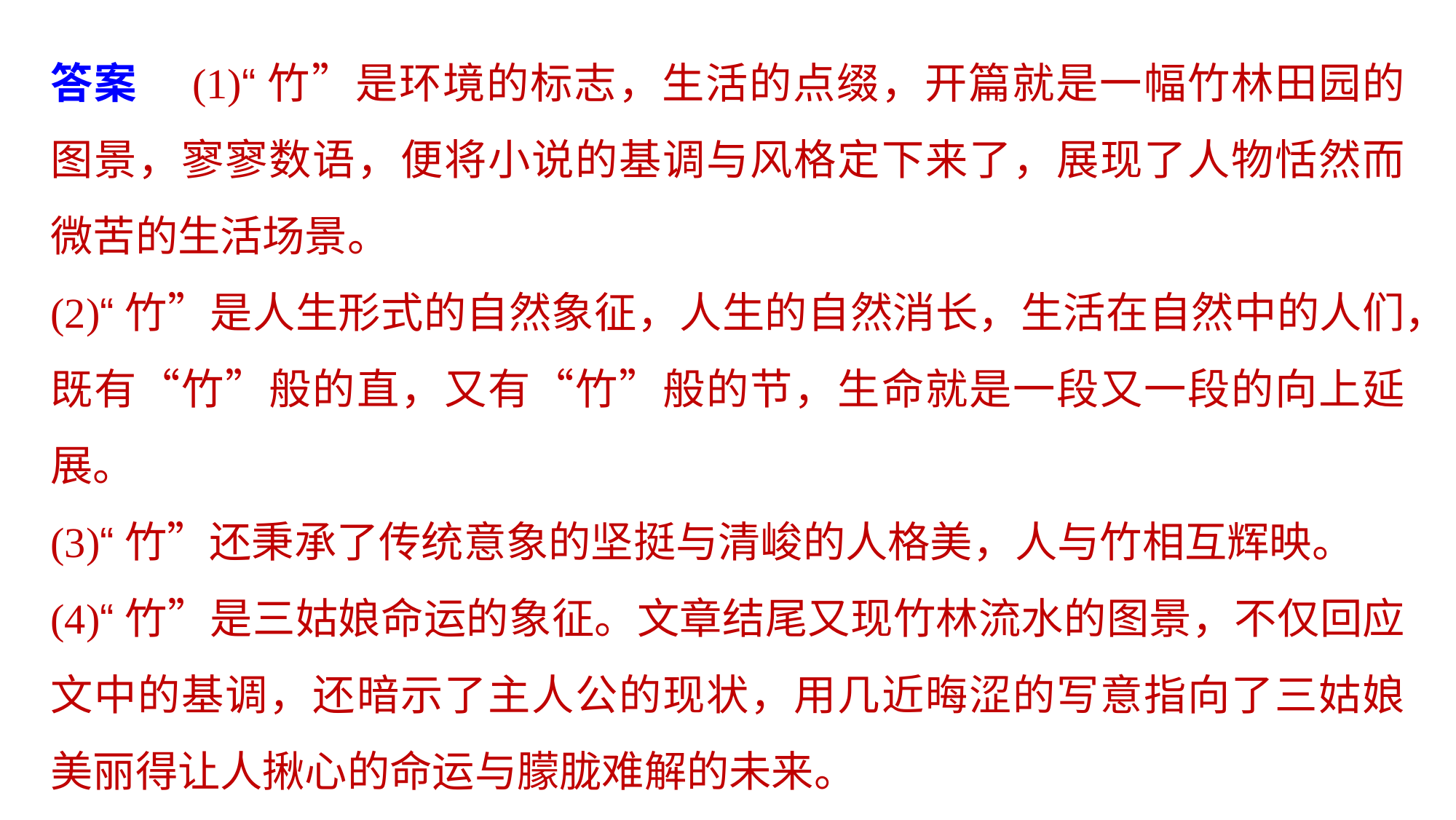

答案　(1)“竹”是环境的标志，生活的点缀，开篇就是一幅竹林田园的图景，寥寥数语，便将小说的基调与风格定下来了，展现了人物恬然而微苦的生活场景。
(2)“竹”是人生形式的自然象征，人生的自然消长，生活在自然中的人们，既有“竹”般的直，又有“竹”般的节，生命就是一段又一段的向上延展。
(3)“竹”还秉承了传统意象的坚挺与清峻的人格美，人与竹相互辉映。
(4)“竹”是三姑娘命运的象征。文章结尾又现竹林流水的图景，不仅回应文中的基调，还暗示了主人公的现状，用几近晦涩的写意指向了三姑娘美丽得让人揪心的命运与朦胧难解的未来。